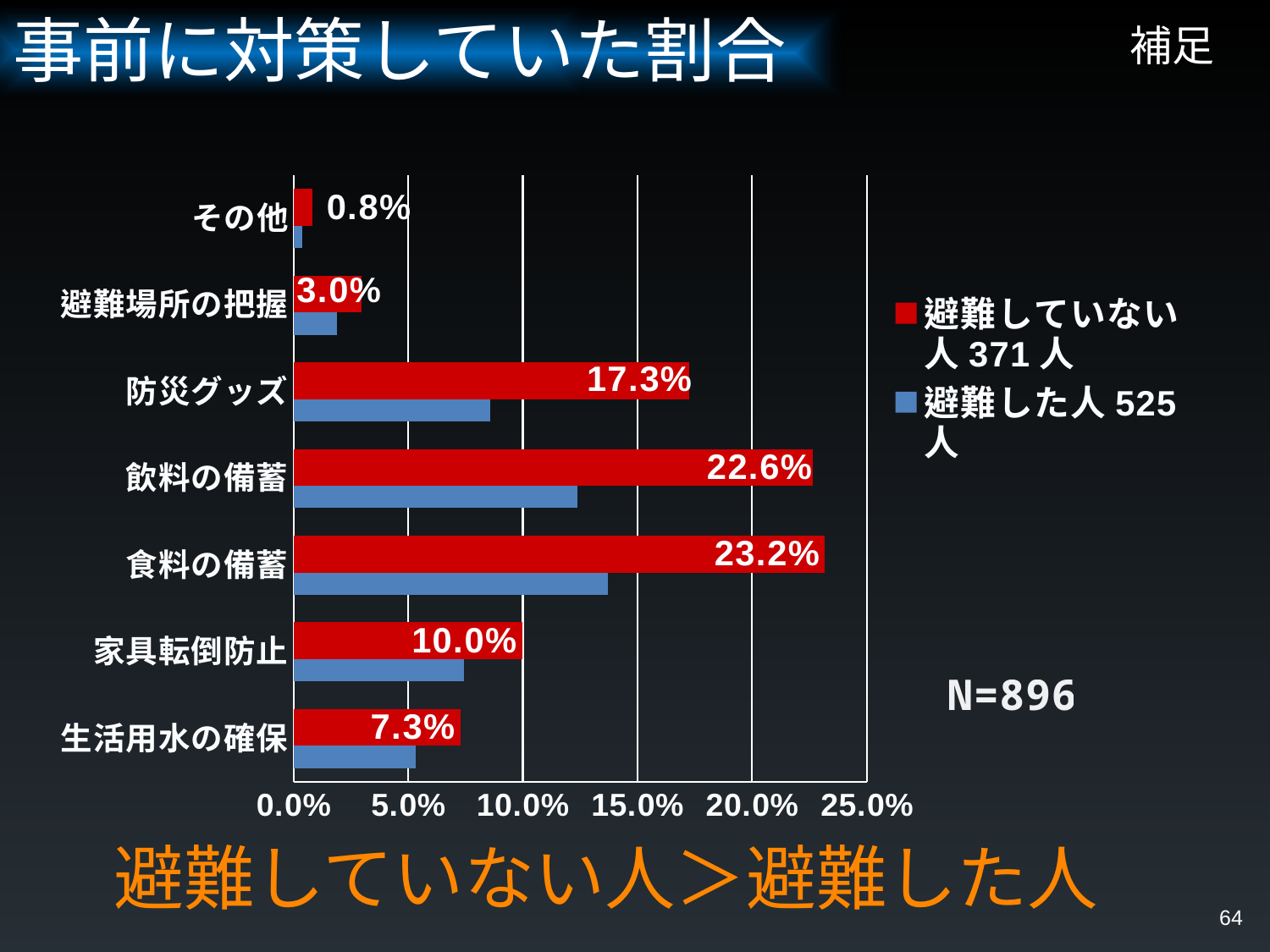

事前に対策していた割合

# 補足

### Chart

| Category | 避難した人525人 | 避難していない人371人 |
|---|---|---|
| 生活用水の確保 | 0.0533333333333333 | 0.0727762803234501 |
| 家具転倒防止 | 0.0742857142857143 | 0.0997304582210242 |
| 食料の備蓄 | 0.137142857142857 | 0.231805929919137 |
| 飲料の備蓄 | 0.123809523809524 | 0.226415094339623 |
| 防災グッズ | 0.0857142857142857 | 0.172506738544474 |
| 避難場所の把握 | 0.019047619047619 | 0.0296495956873315 |
| その他 | 0.00380952380952381 | 0.00808625336927224 |
避難していない人＞避難した人
64